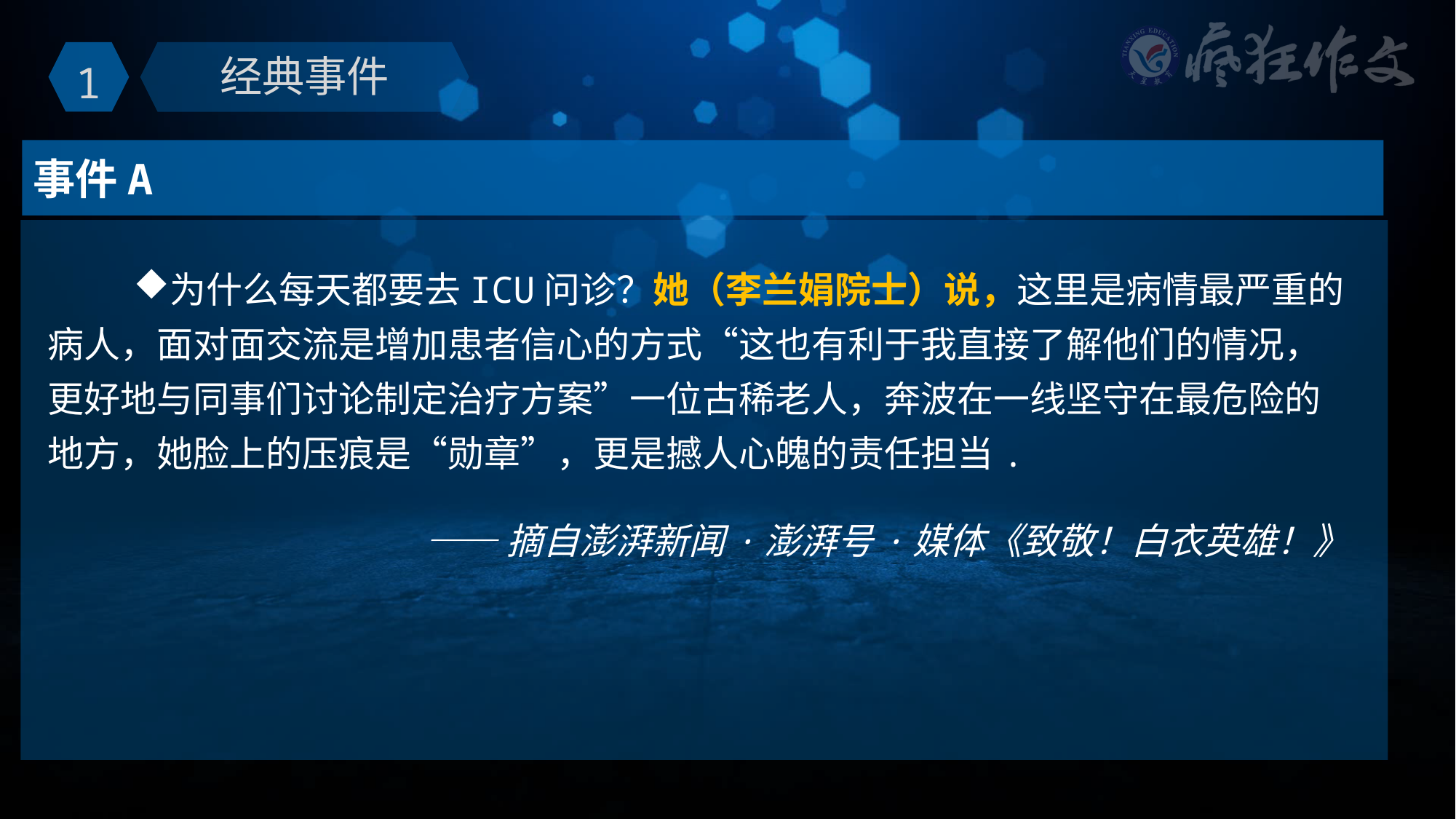

1

经典事件
事件A

为什么每天都要去ICU问诊？她（李兰娟院士）说，这里是病情最严重的病人，面对面交流是增加患者信心的方式“这也有利于我直接了解他们的情况，更好地与同事们讨论制定治疗方案”一位古稀老人，奔波在一线坚守在最危险的地方，她脸上的压痕是“勋章”，更是撼人心魄的责任担当.

——摘自澎湃新闻·澎湃号·媒体《致敬！白衣英雄！》